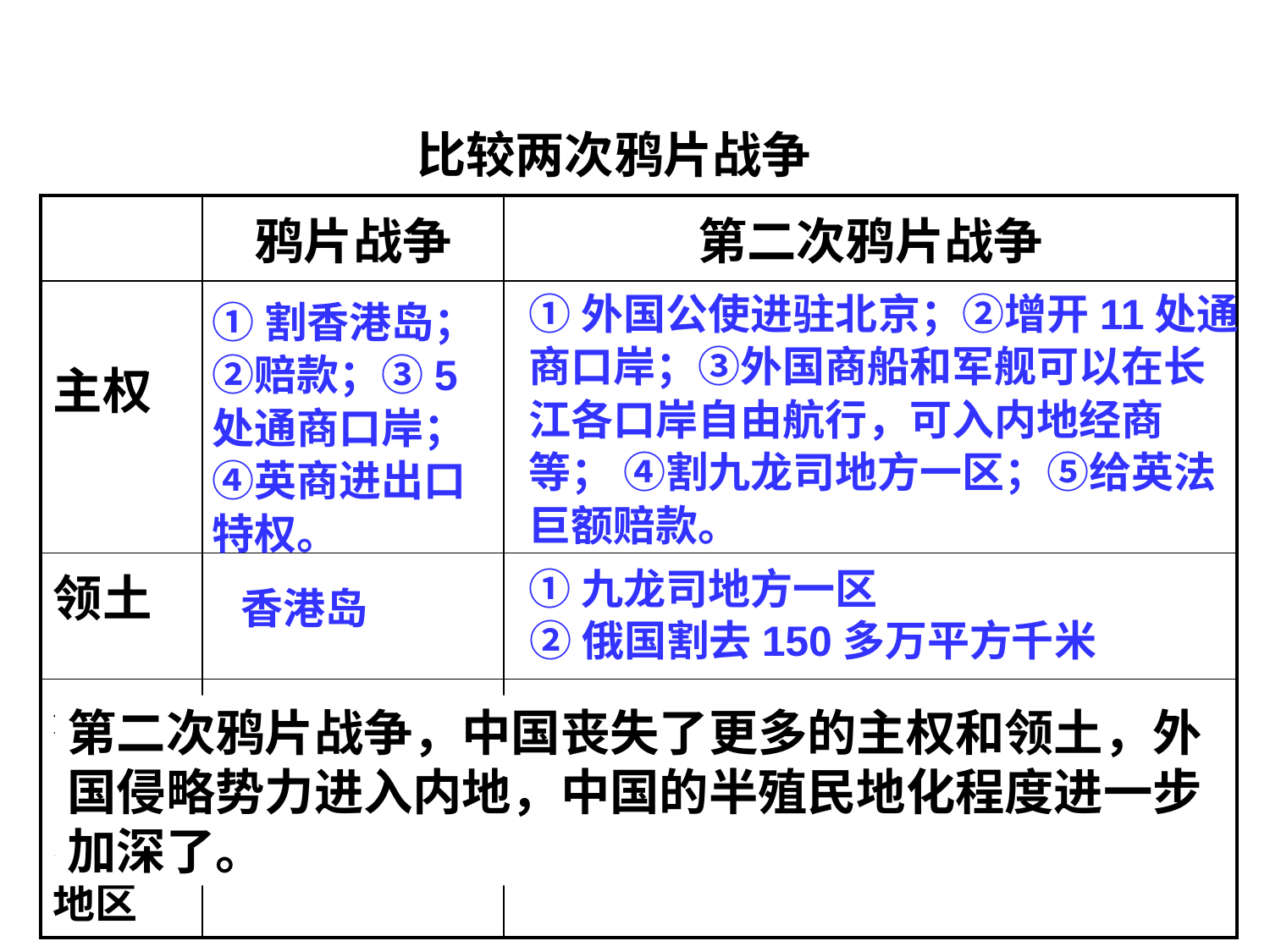

比较两次鸦片战争
|  | 鸦片战争 | 第二次鸦片战争 |
| --- | --- | --- |
| 主权 |  |  |
| 领土 |  |  |
| 外国侵略势力到达的地区 |  |  |
①外国公使进驻北京；②增开11处通商口岸；③外国商船和军舰可以在长江各口岸自由航行，可入内地经商等； ④割九龙司地方一区；⑤给英法巨额赔款。
①割香港岛；②赔款；③5处通商口岸；④英商进出口特权。
  ①九龙司地方一区
香港岛
②俄国割去150多万平方千米
第二次鸦片战争，中国丧失了更多的主权和领土，外国侵略势力进入内地，中国的半殖民地化程度进一步加深了。
5处通商口岸
都在沿海。
11处通商口岸进入内地；
外国公使常驻北京。